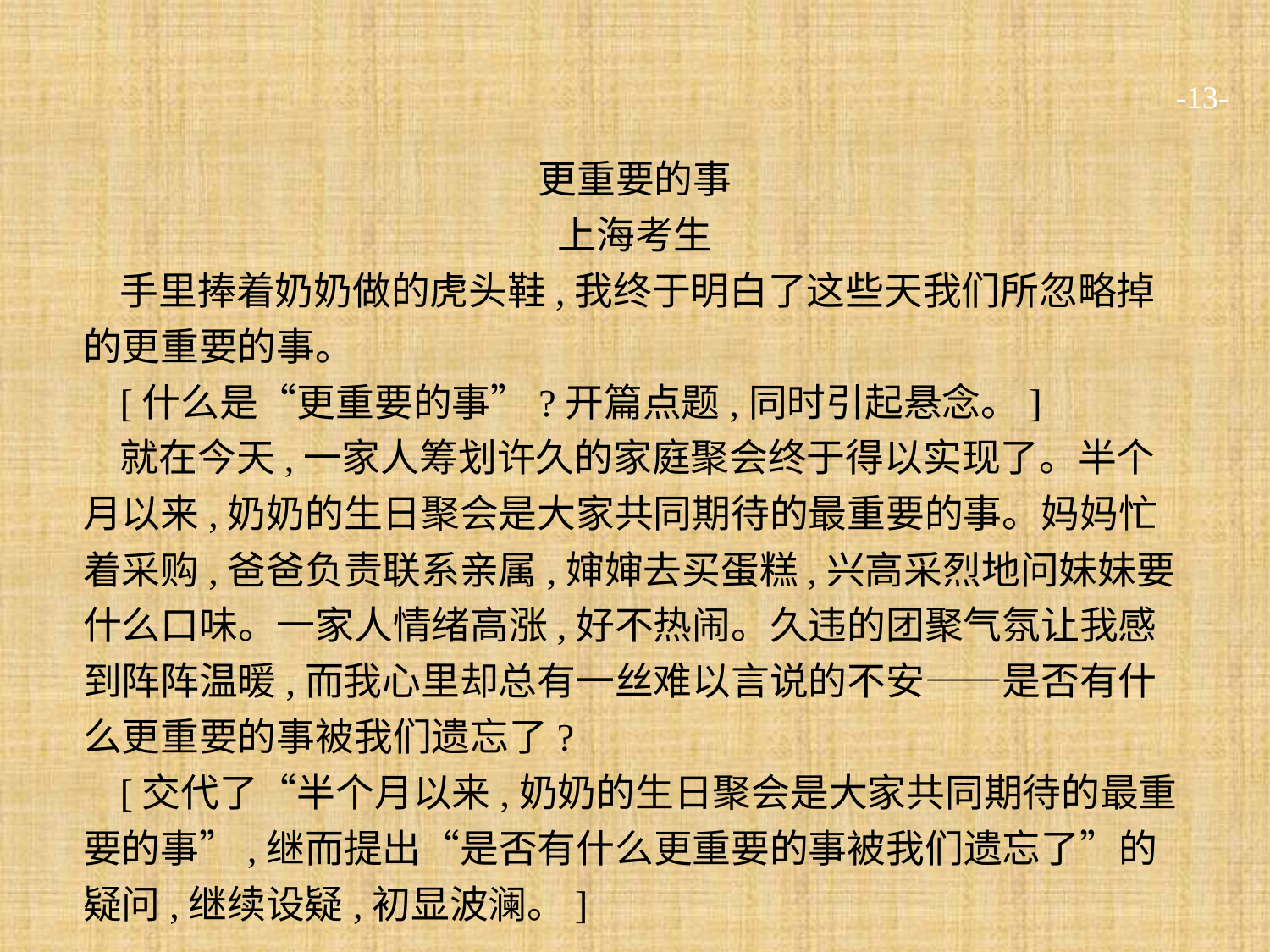

-13-
更重要的事
上海考生
手里捧着奶奶做的虎头鞋,我终于明白了这些天我们所忽略掉的更重要的事。
[什么是“更重要的事”?开篇点题,同时引起悬念。]
就在今天,一家人筹划许久的家庭聚会终于得以实现了。半个月以来,奶奶的生日聚会是大家共同期待的最重要的事。妈妈忙着采购,爸爸负责联系亲属,婶婶去买蛋糕,兴高采烈地问妹妹要什么口味。一家人情绪高涨,好不热闹。久违的团聚气氛让我感到阵阵温暖,而我心里却总有一丝难以言说的不安——是否有什么更重要的事被我们遗忘了?
[交代了“半个月以来,奶奶的生日聚会是大家共同期待的最重要的事”,继而提出“是否有什么更重要的事被我们遗忘了”的疑问,继续设疑,初显波澜。]